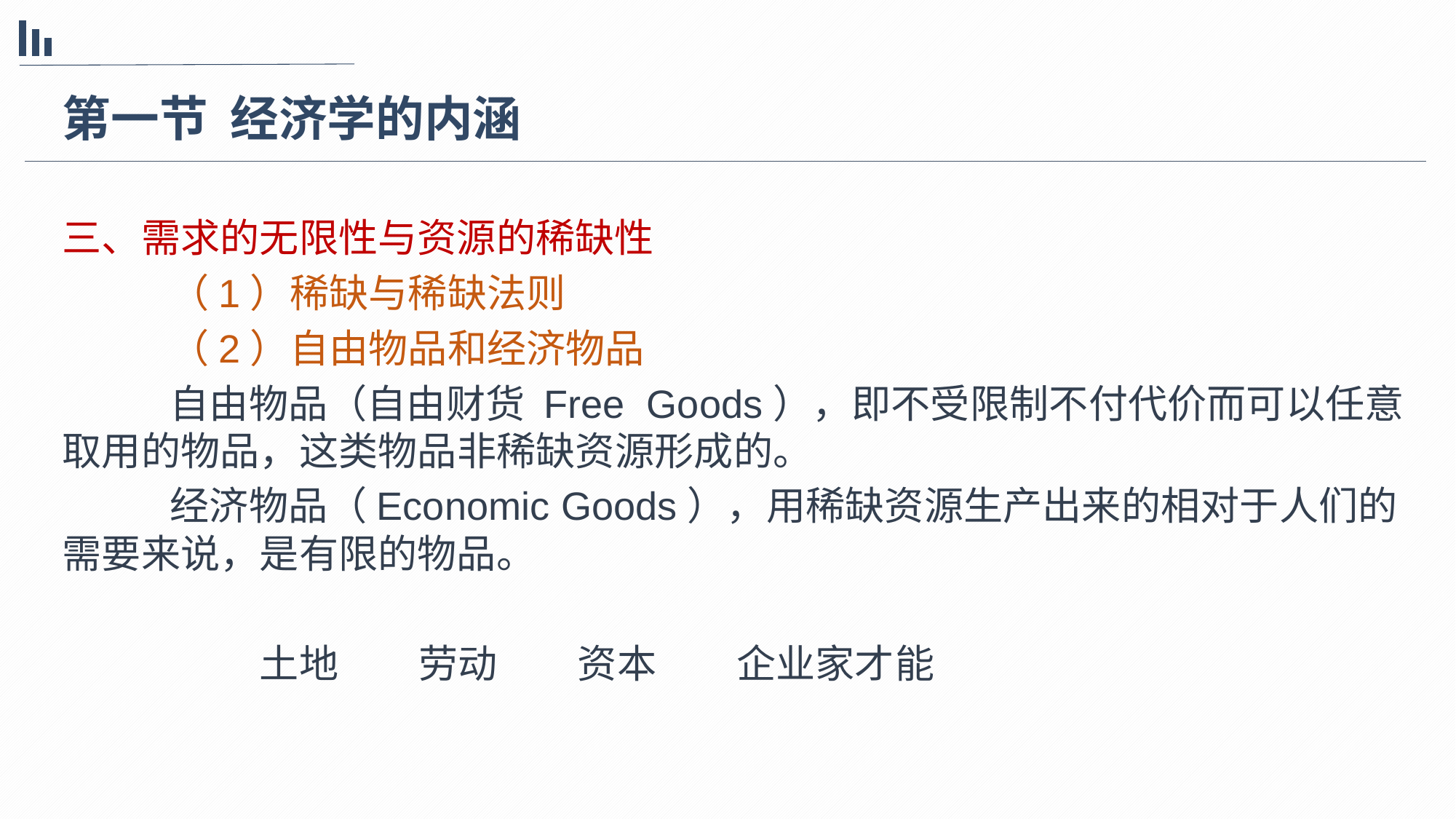

第一节  经济学的内涵
三、需求的无限性与资源的稀缺性
（1）稀缺与稀缺法则
（2）自由物品和经济物品
自由物品（自由财货 Free  Goods），即不受限制不付代价而可以任意取用的物品，这类物品非稀缺资源形成的。
经济物品（Economic Goods），用稀缺资源生产出来的相对于人们的需要来说，是有限的物品。

         土地         劳动         资本         企业家才能